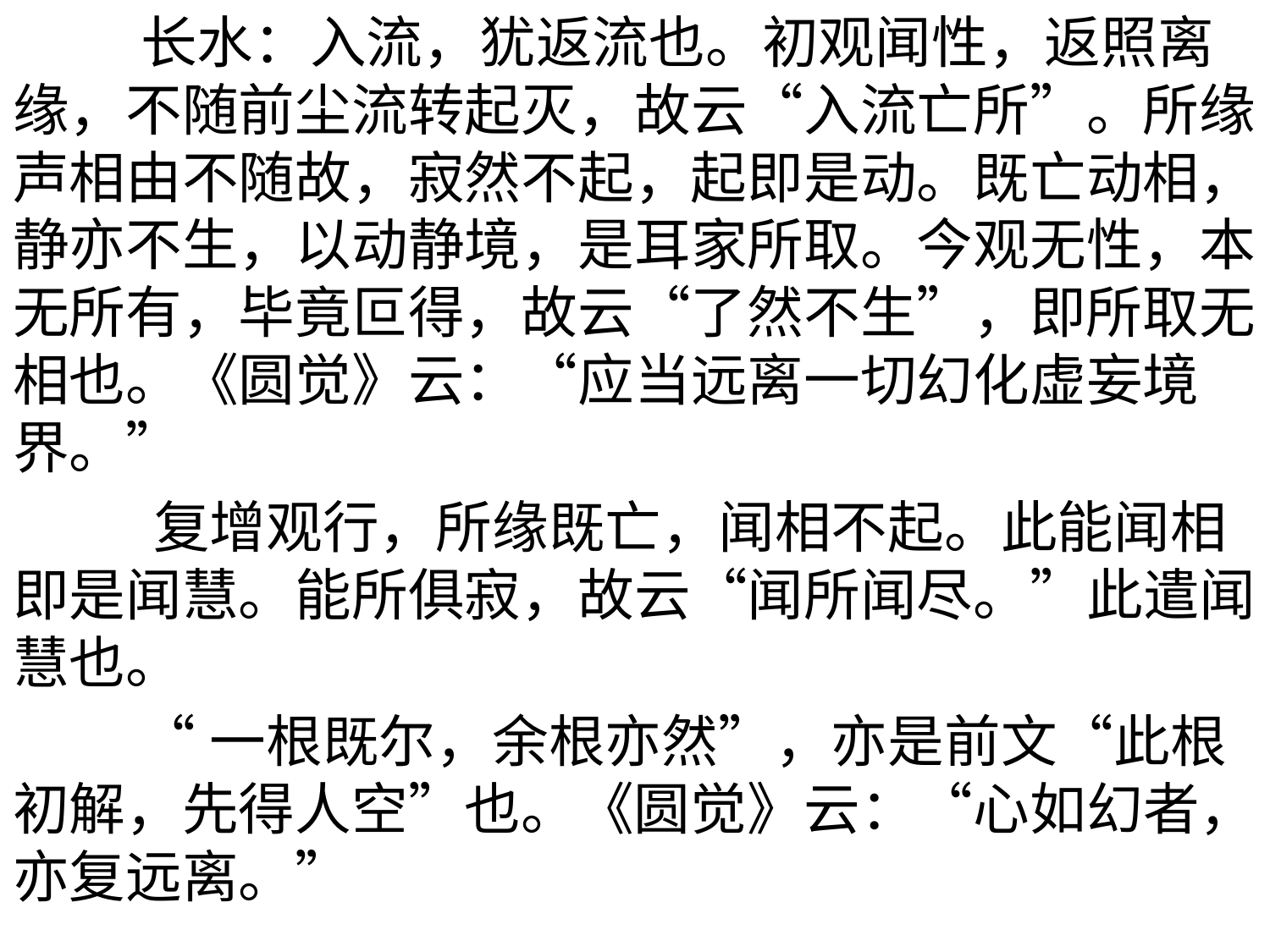

长水：入流，犹返流也。初观闻性，返照离缘，不随前尘流转起灭，故云“入流亡所”。所缘声相由不随故，寂然不起，起即是动。既亡动相，静亦不生，以动静境，是耳家所取。今观无性，本无所有，毕竟叵得，故云“了然不生”，即所取无相也。《圆觉》云：“应当远离一切幻化虚妄境界。”
          复增观行，所缘既亡，闻相不起。此能闻相即是闻慧。能所俱寂，故云“闻所闻尽。”此遣闻慧也。
          “一根既尔，余根亦然”，亦是前文“此根初解，先得人空”也。《圆觉》云：“心如幻者，亦复远离。”